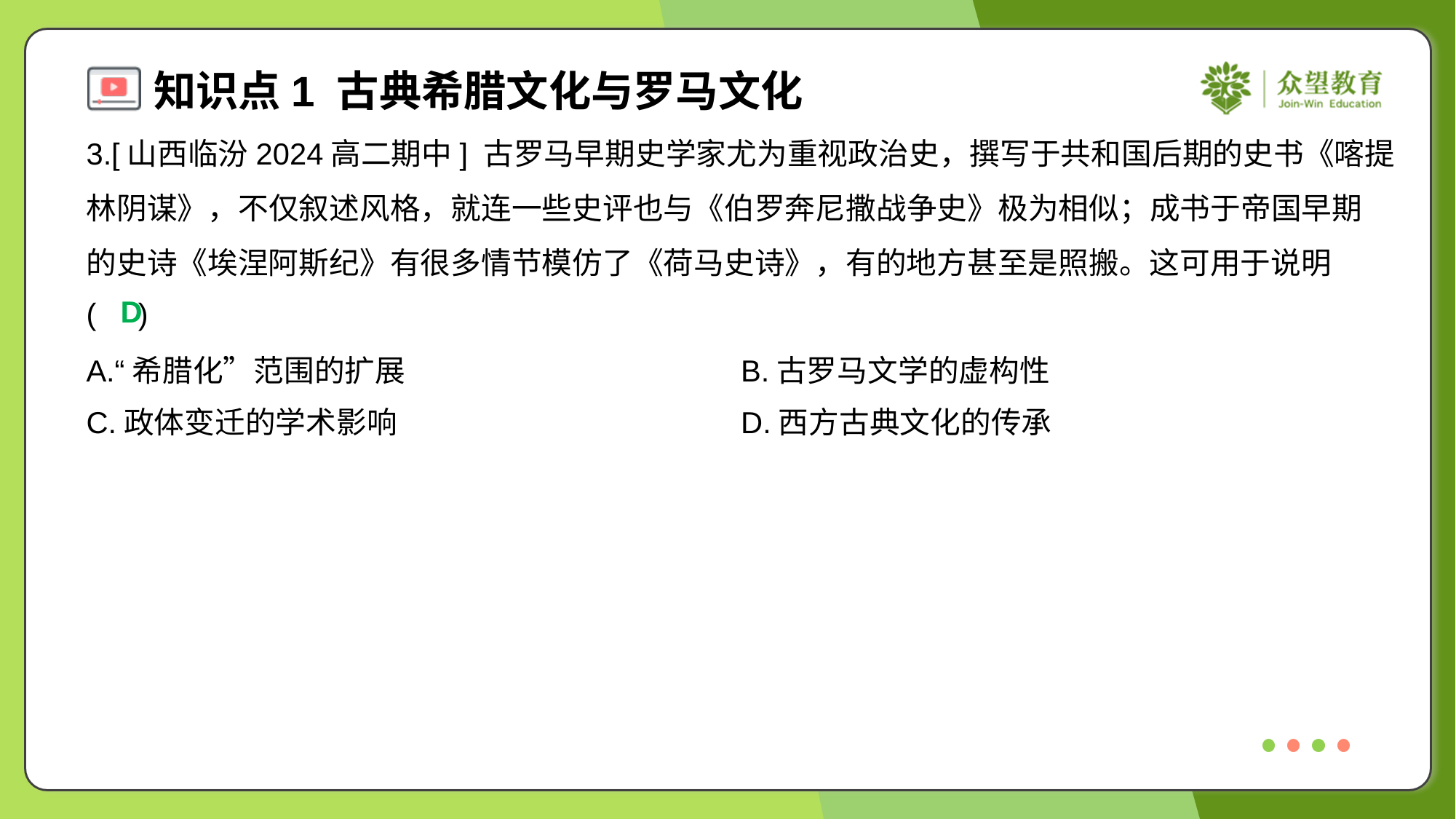

3.[山西临汾2024高二期中] 古罗马早期史学家尤为重视政治史，撰写于共和国后期的史书《喀提
林阴谋》，不仅叙述风格，就连一些史评也与《伯罗奔尼撒战争史》极为相似；成书于帝国早期
的史诗《埃涅阿斯纪》有很多情节模仿了《荷马史诗》，有的地方甚至是照搬。这可用于说明
(     )
D
A.“希腊化”范围的扩展	B.古罗马文学的虚构性
C.政体变迁的学术影响	D.西方古典文化的传承